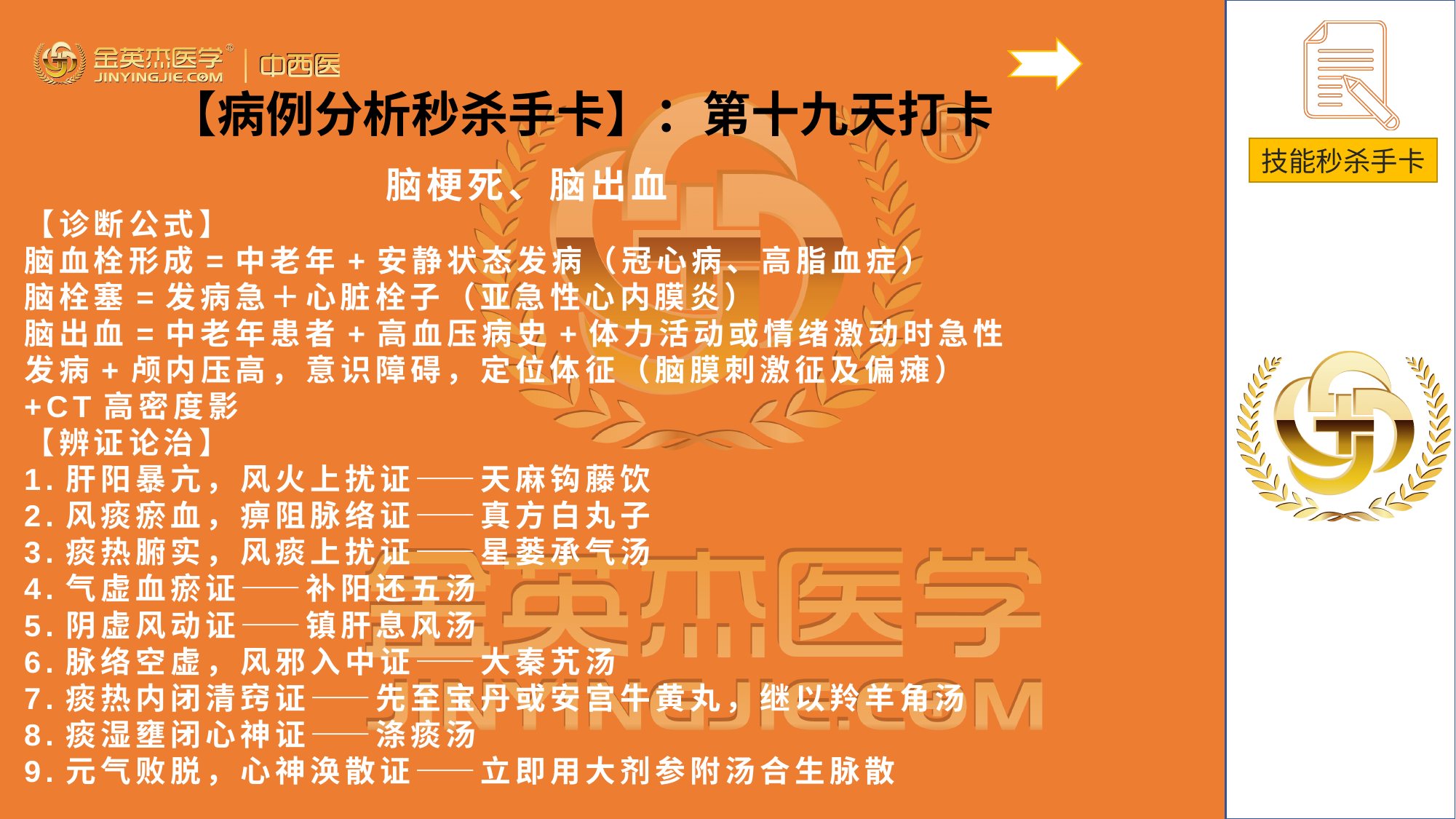

【病例分析秒杀手卡】：第十九天打卡
脑梗死、脑出血
【诊断公式】
脑血栓形成=中老年+安静状态发病（冠心病、高脂血症）
脑栓塞=发病急＋心脏栓子（亚急性心内膜炎）
脑出血=中老年患者+高血压病史+体力活动或情绪激动时急性发病+颅内压高，意识障碍，定位体征（脑膜刺激征及偏瘫）+CT高密度影
【辨证论治】
1.肝阳暴亢，风火上扰证——天麻钩藤饮
2.风痰瘀血，痹阻脉络证——真方白丸子
3.痰热腑实，风痰上扰证——星蒌承气汤
4.气虚血瘀证——补阳还五汤
5.阴虚风动证——镇肝息风汤
6.脉络空虚，风邪入中证——大秦艽汤
7.痰热内闭清窍证——先至宝丹或安宫牛黄丸，继以羚羊角汤
8.痰湿壅闭心神证——涤痰汤
9.元气败脱，心神涣散证——立即用大剂参附汤合生脉散